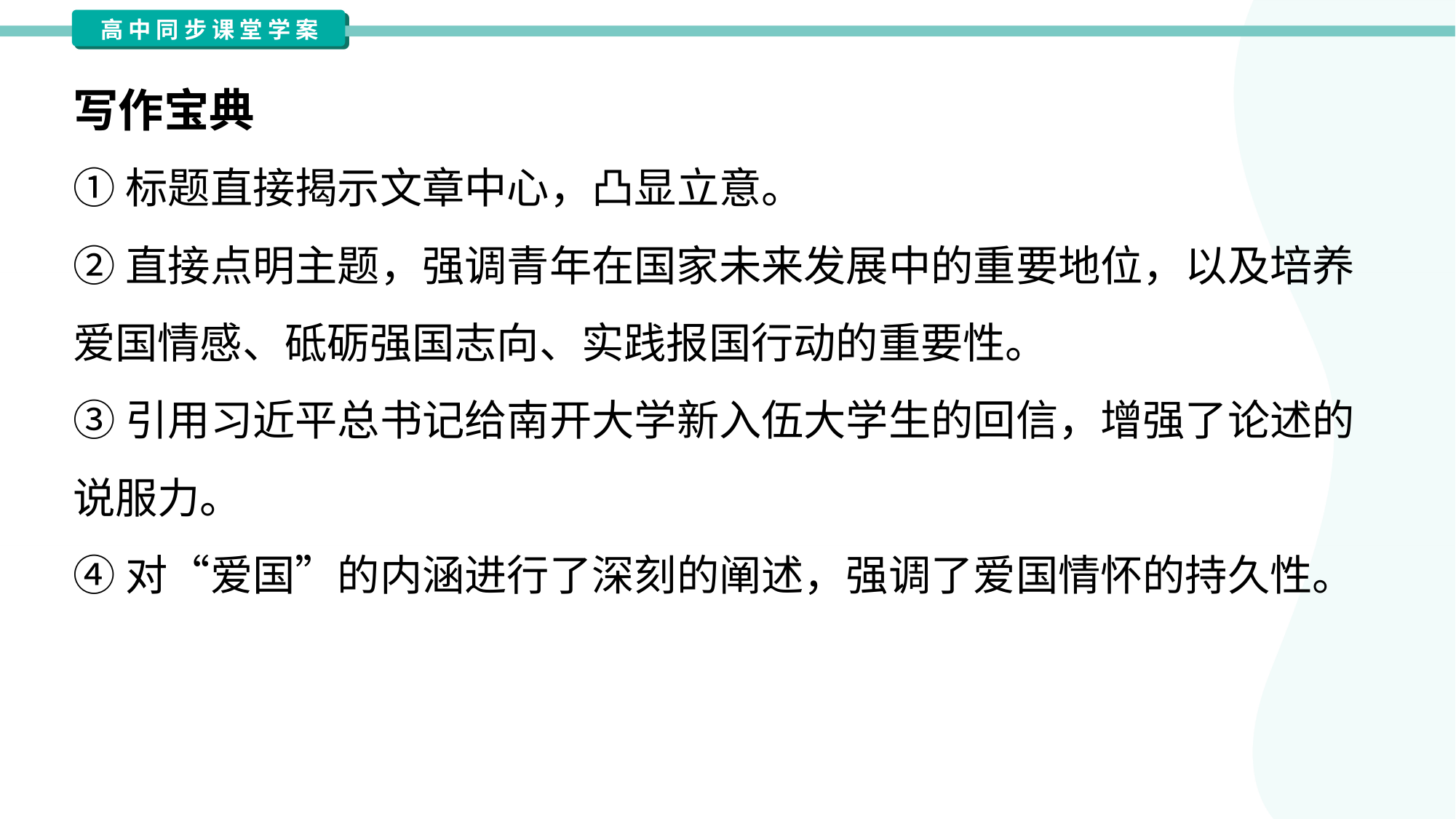

写作宝典
①标题直接揭示文章中心，凸显立意。
②直接点明主题，强调青年在国家未来发展中的重要地位，以及培养
爱国情感、砥砺强国志向、实践报国行动的重要性。
③引用习近平总书记给南开大学新入伍大学生的回信，增强了论述的
说服力。
④对“爱国”的内涵进行了深刻的阐述，强调了爱国情怀的持久性。